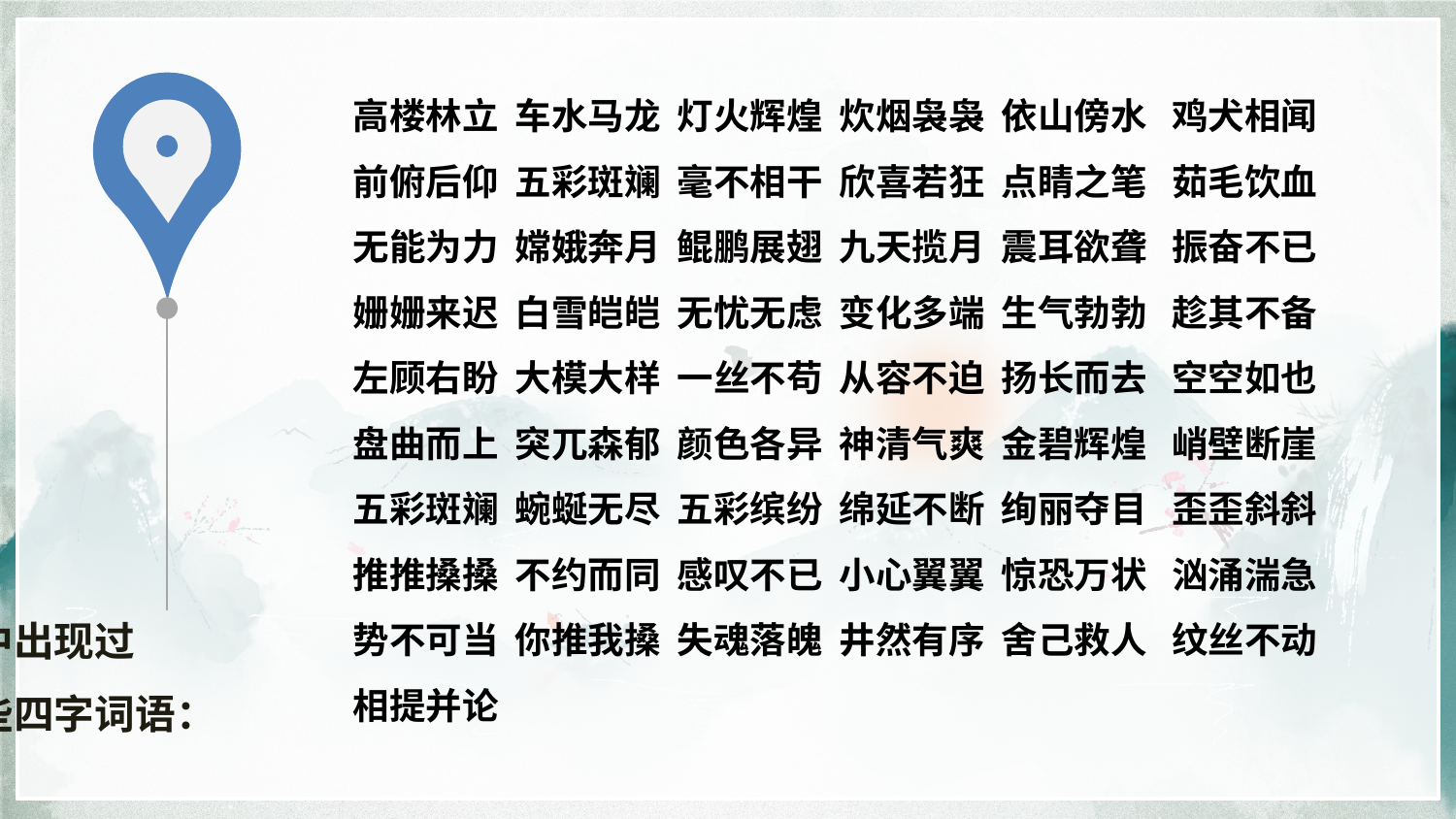

高楼林立  车水马龙  灯火辉煌  炊烟袅袅  依山傍水   鸡犬相闻
前俯后仰  五彩斑斓  毫不相干  欣喜若狂  点睛之笔   茹毛饮血
无能为力  嫦娥奔月  鲲鹏展翅  九天揽月  震耳欲聋   振奋不已
姗姗来迟  白雪皑皑  无忧无虑  变化多端  生气勃勃   趁其不备
左顾右盼  大模大样  一丝不苟  从容不迫  扬长而去   空空如也
盘曲而上  突兀森郁  颜色各异  神清气爽  金碧辉煌   峭壁断崖
五彩斑斓  蜿蜒无尽  五彩缤纷  绵延不断  绚丽夺目   歪歪斜斜
推推搡搡  不约而同  感叹不已  小心翼翼  惊恐万状   汹涌湍急
势不可当  你推我搡  失魂落魄  井然有序  舍己救人   纹丝不动
相提并论

课文中出现过
的一些四字词语：